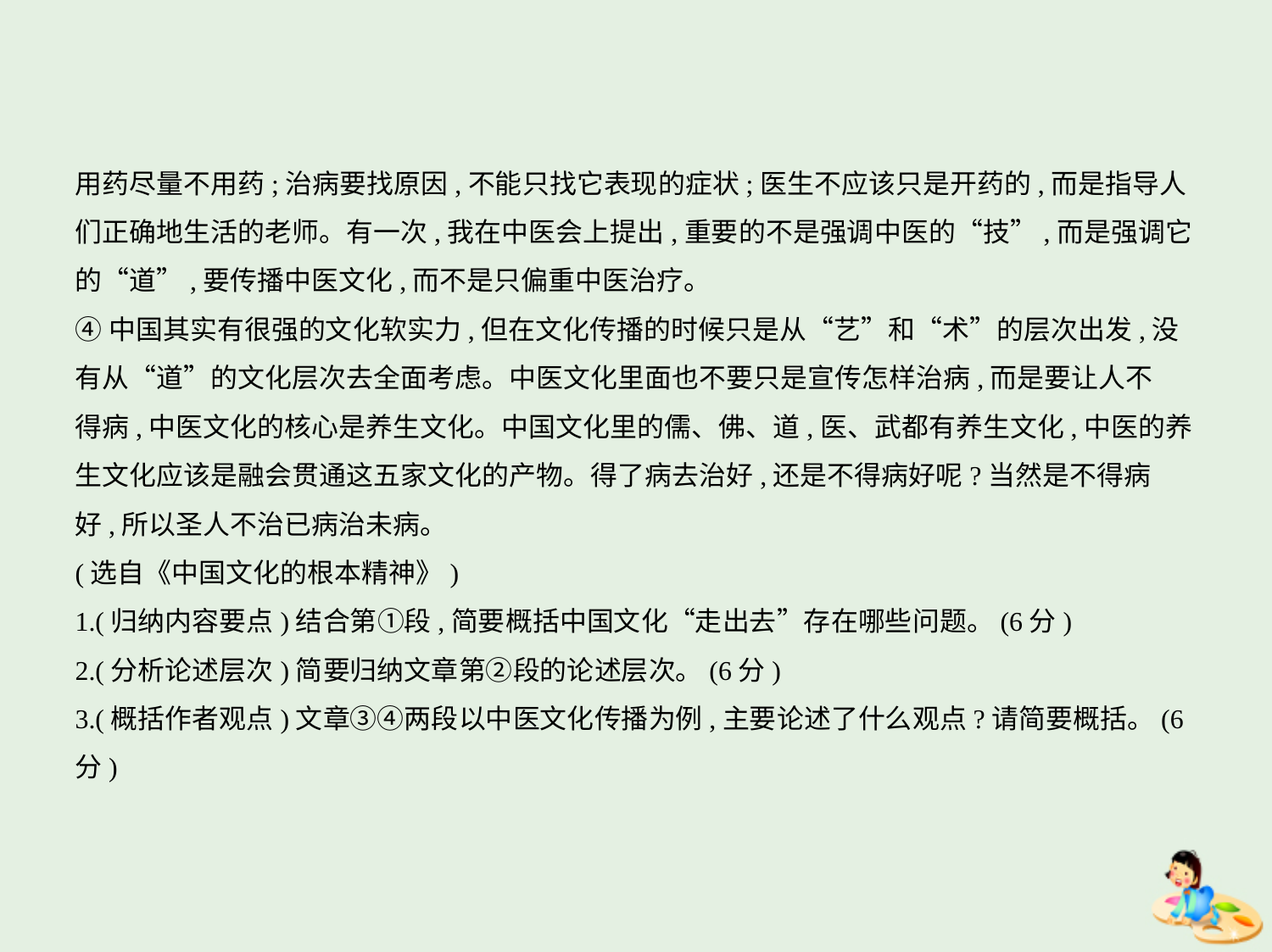

用药尽量不用药;治病要找原因,不能只找它表现的症状;医生不应该只是开药的,而是指导人
们正确地生活的老师。有一次,我在中医会上提出,重要的不是强调中医的“技”,而是强调它
的“道”,要传播中医文化,而不是只偏重中医治疗。
④中国其实有很强的文化软实力,但在文化传播的时候只是从“艺”和“术”的层次出发,没
有从“道”的文化层次去全面考虑。中医文化里面也不要只是宣传怎样治病,而是要让人不
得病,中医文化的核心是养生文化。中国文化里的儒、佛、道,医、武都有养生文化,中医的养
生文化应该是融会贯通这五家文化的产物。得了病去治好,还是不得病好呢?当然是不得病
好,所以圣人不治已病治未病。
(选自《中国文化的根本精神》)
1.(归纳内容要点)结合第①段,简要概括中国文化“走出去”存在哪些问题。(6分)
2.(分析论述层次)简要归纳文章第②段的论述层次。(6分)
3.(概括作者观点)文章③④两段以中医文化传播为例,主要论述了什么观点?请简要概括。(6分)